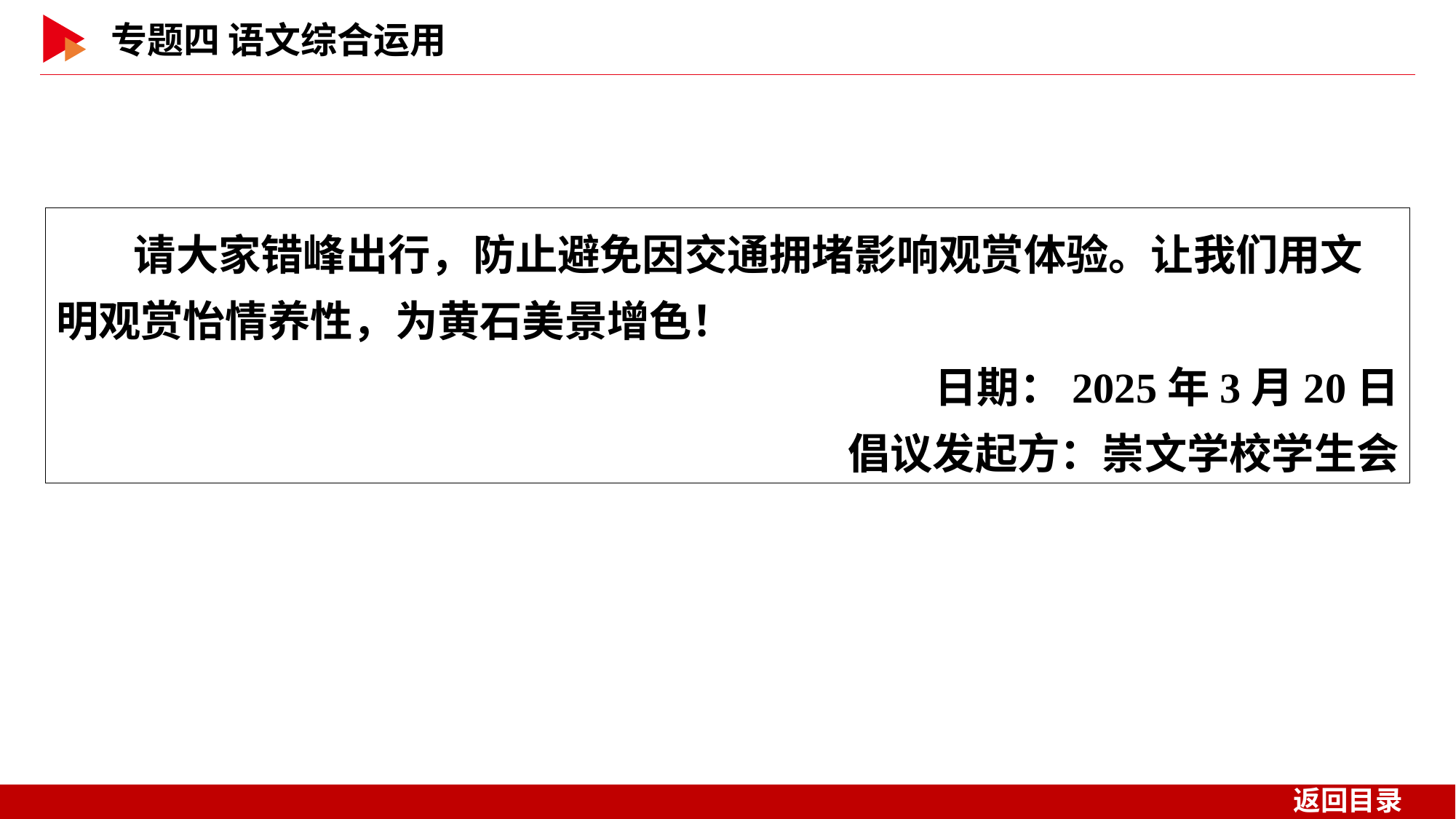

请大家错峰出行，防止避免因交通拥堵影响观赏体验。让我们用文明观赏怡情养性，为黄石美景增色！
日期：2025年3月20日
倡议发起方：崇文学校学生会